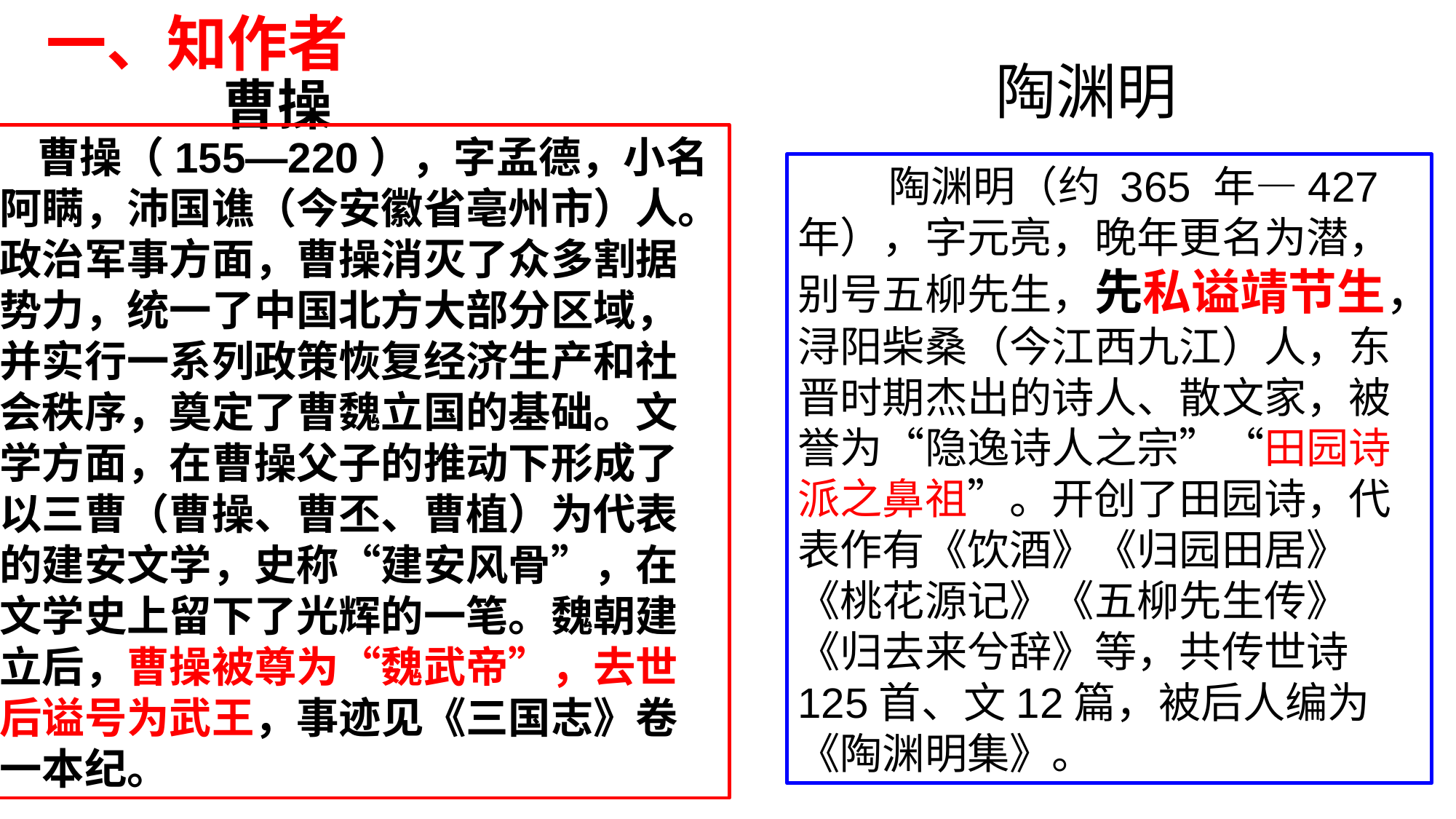

一、知作者
                陶渊明
                 曹操
   曹操（155—220），字孟德，小名阿瞒，沛国谯（今安徽省亳州市）人。政治军事方面，曹操消灭了众多割据势力，统一了中国北方大部分区域，并实行一系列政策恢复经济生产和社会秩序，奠定了曹魏立国的基础。文学方面，在曹操父子的推动下形成了以三曹（曹操、曹丕、曹植）为代表的建安文学，史称“建安风骨”，在文学史上留下了光辉的一笔。魏朝建立后，曹操被尊为“魏武帝”，去世后谥号为武王，事迹见《三国志》卷一本纪。
         陶渊明（约 365 年—427 年），字元亮，晚年更名为潜，别号五柳先生，先私谥靖节生，浔阳柴桑（今江西九江）人，东晋时期杰出的诗人、散文家，被誉为“隐逸诗人之宗”“田园诗派之鼻祖”。开创了田园诗，代表作有《饮酒》《归园田居》《桃花源记》《五柳先生传》《归去来兮辞》等，共传世诗125首、文12篇，被后人编为《陶渊明集》。